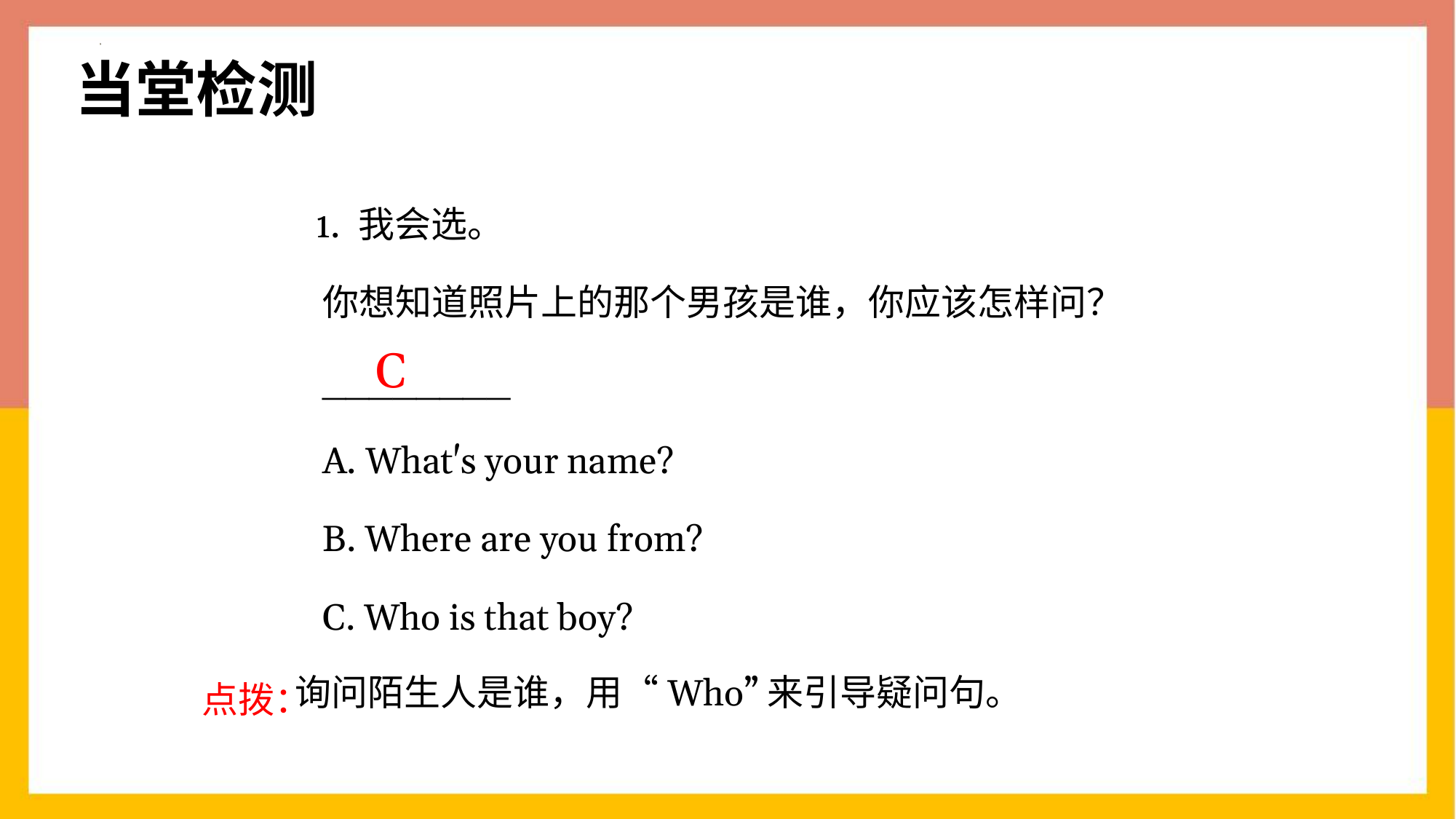

当堂检测
    1. 我会选。
你想知道照片上的那个男孩是谁，你应该怎样问？________
A. What's your name?
B. Where are you from?
C. Who is that boy?

C
点拨：
询问陌生人是谁，用“Who”来引导疑问句。